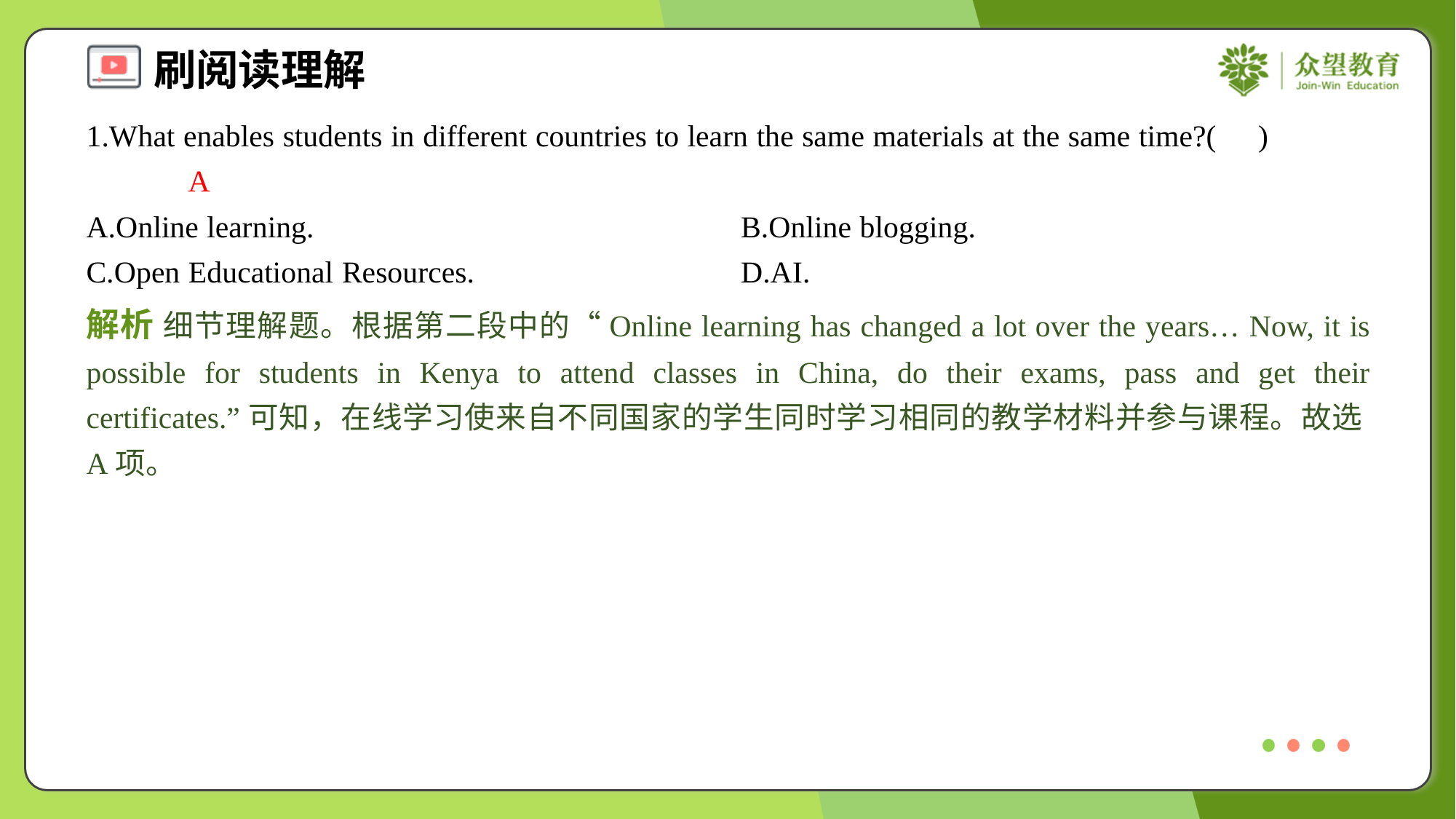

1.What enables students in different countries to learn the same materials at the same time?(     )
A
A.Online learning.	B.Online blogging.
C.Open Educational Resources.	D.AI.
解析 细节理解题。根据第二段中的“Online learning has changed a lot over the years… Now, it is possible for students in Kenya to attend classes in China, do their exams, pass and get their certificates.”可知，在线学习使来自不同国家的学生同时学习相同的教学材料并参与课程。故选A项。